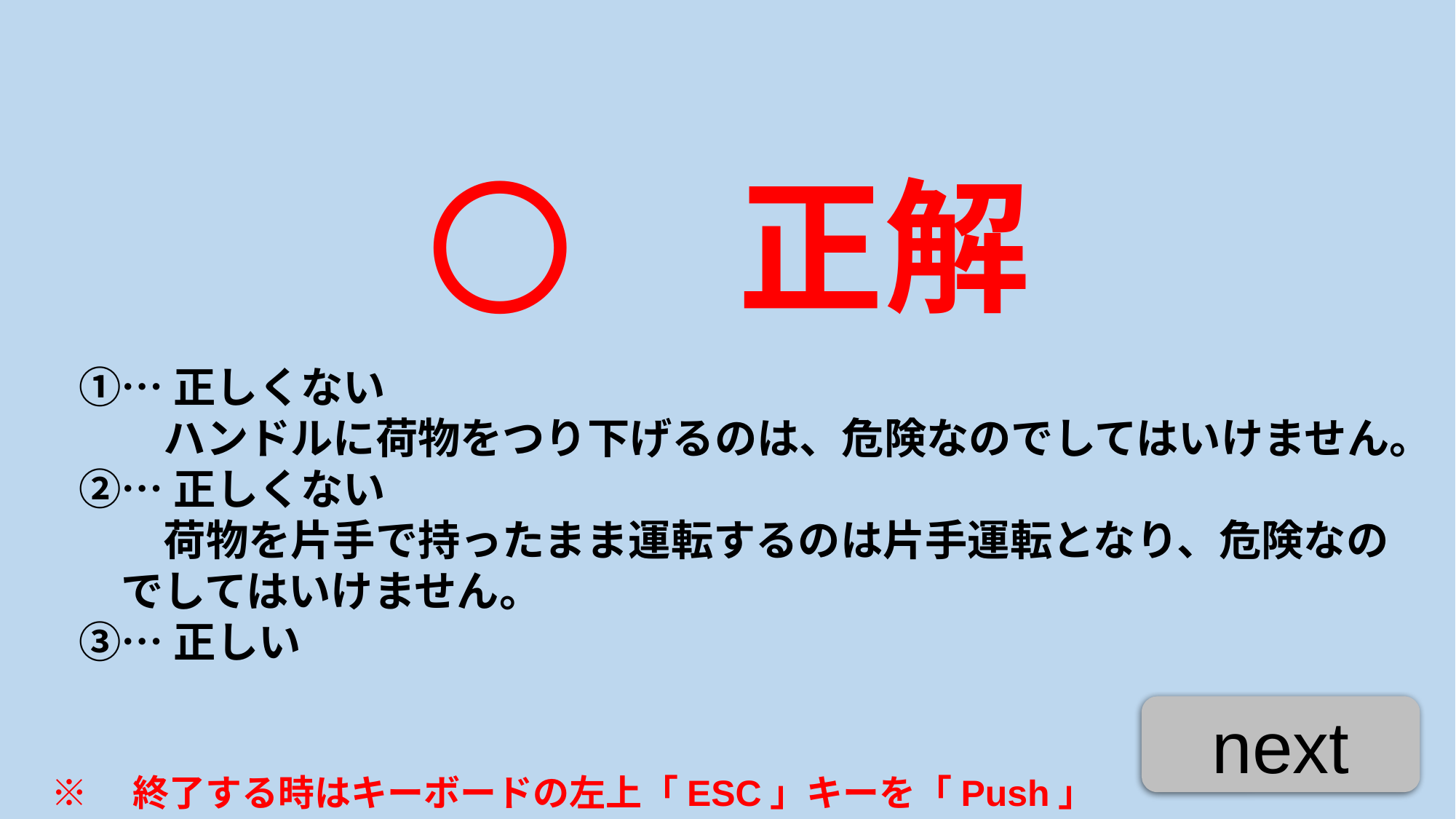

○
正解
①…正しくない
　　ハンドルに荷物をつり下げるのは、危険なのでしてはいけません。
②…正しくない
　　荷物を片手で持ったまま運転するのは片手運転となり、危険なの
　でしてはいけません。
③…正しい
next
※　終了する時はキーボードの左上「ESC」キーを「Push」